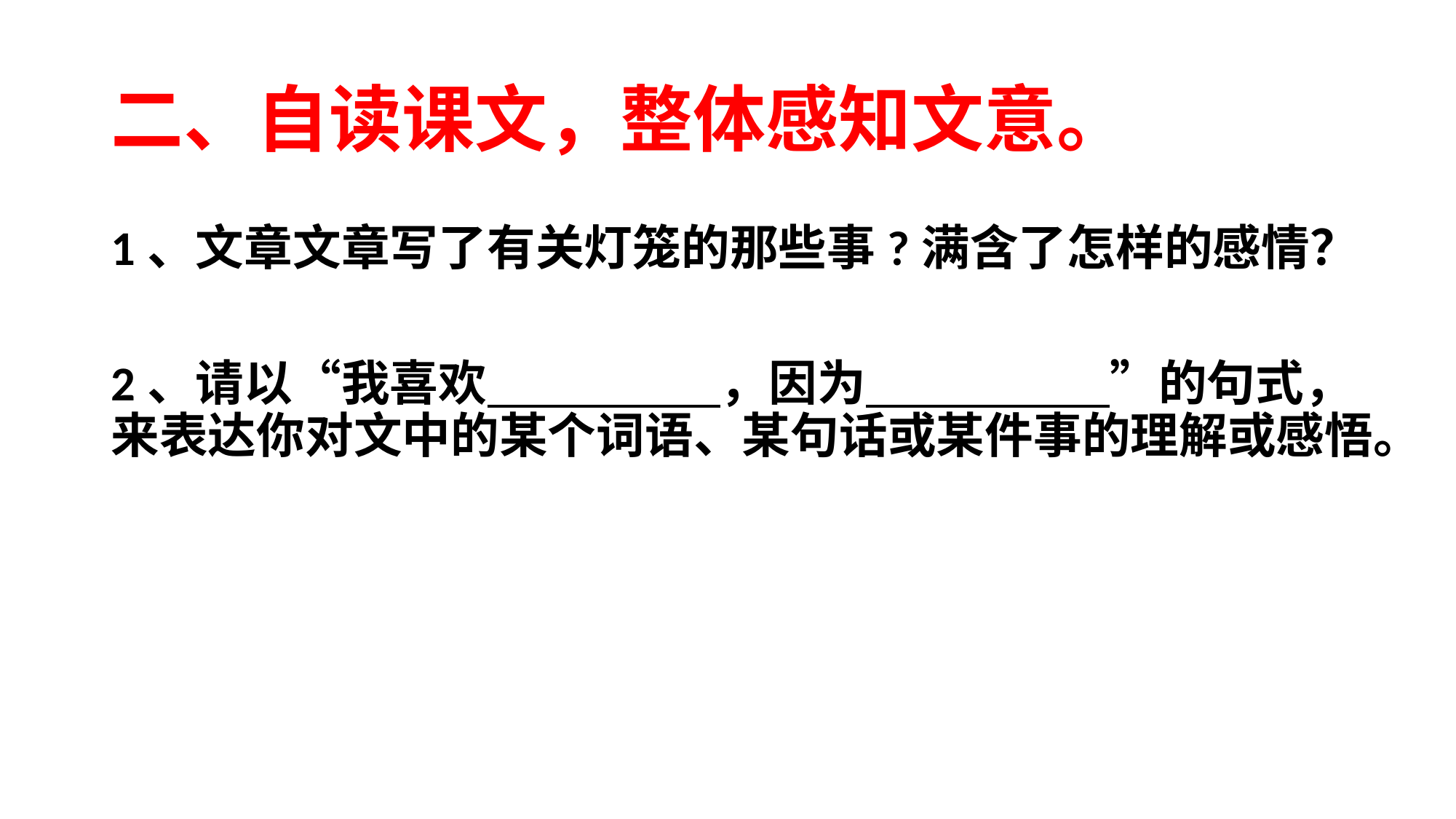

# 二、自读课文，整体感知文意。
1、文章文章写了有关灯笼的那些事?满含了怎样的感情？

2、请以“我喜欢                     ，因为                      ”的句式，来表达你对文中的某个词语、某句话或某件事的理解或感悟。